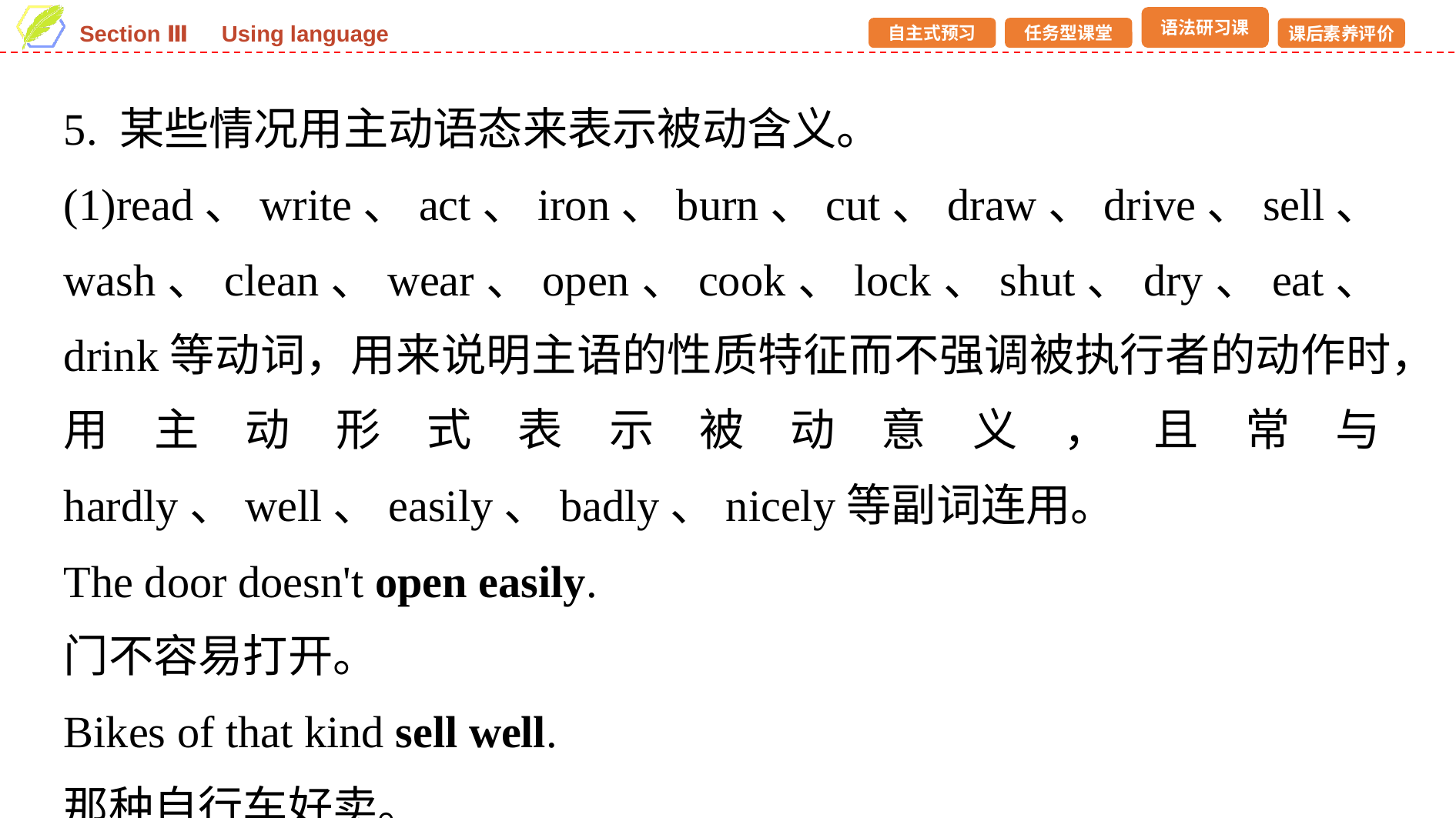

5. 某些情况用主动语态来表示被动含义。
(1)read、write、act、iron、burn、cut、draw、drive、sell、wash、clean、wear、open、cook、lock、shut、dry、eat、drink等动词，用来说明主语的性质特征而不强调被执行者的动作时，用主动形式表示被动意义，且常与hardly、well、easily、badly、nicely等副词连用。
The door doesn't open easily.
门不容易打开。
Bikes of that kind sell well.
那种自行车好卖。